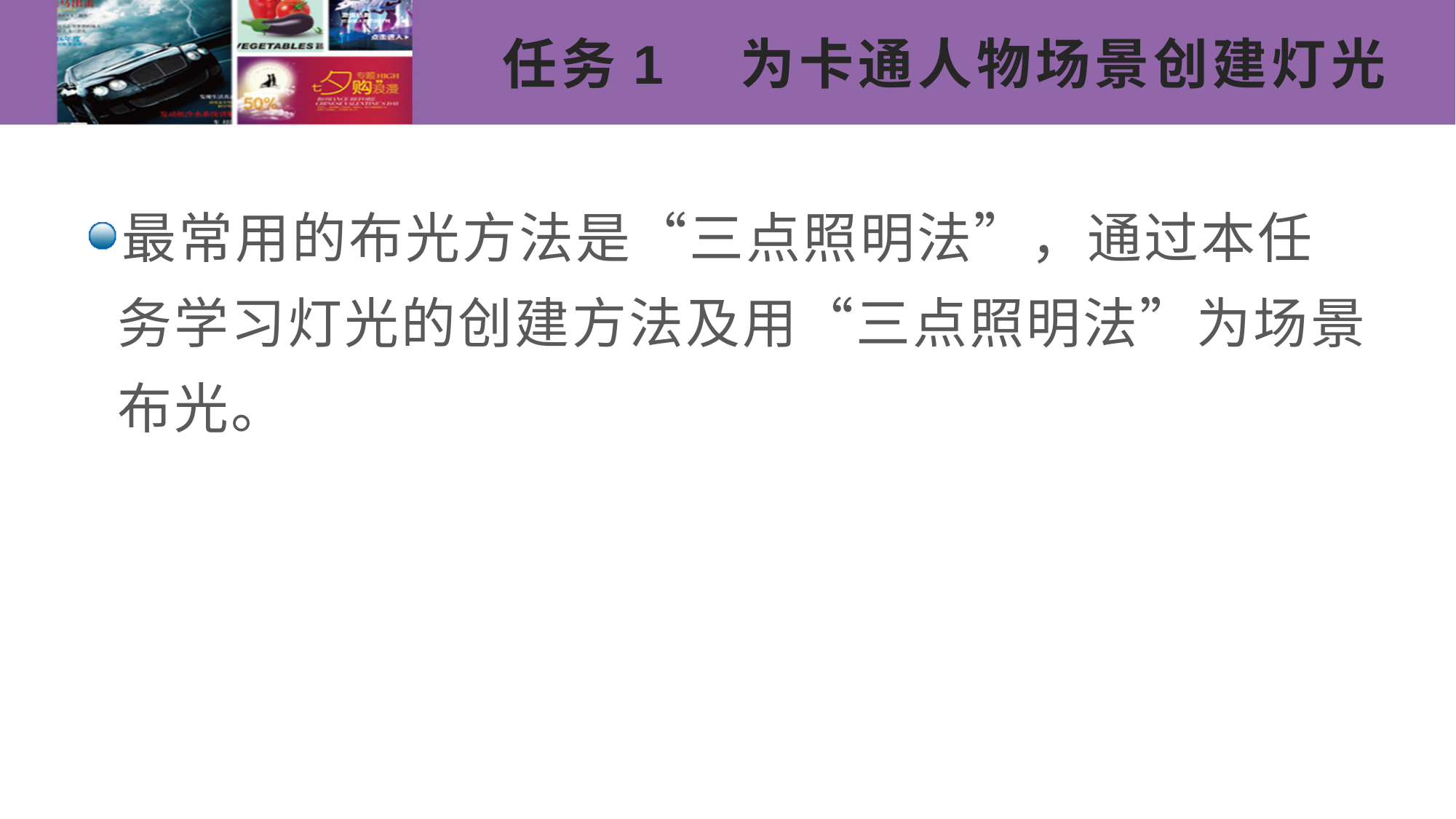

# 任务1　为卡通人物场景创建灯光
最常用的布光方法是“三点照明法”，通过本任务学习灯光的创建方法及用“三点照明法”为场景布光。